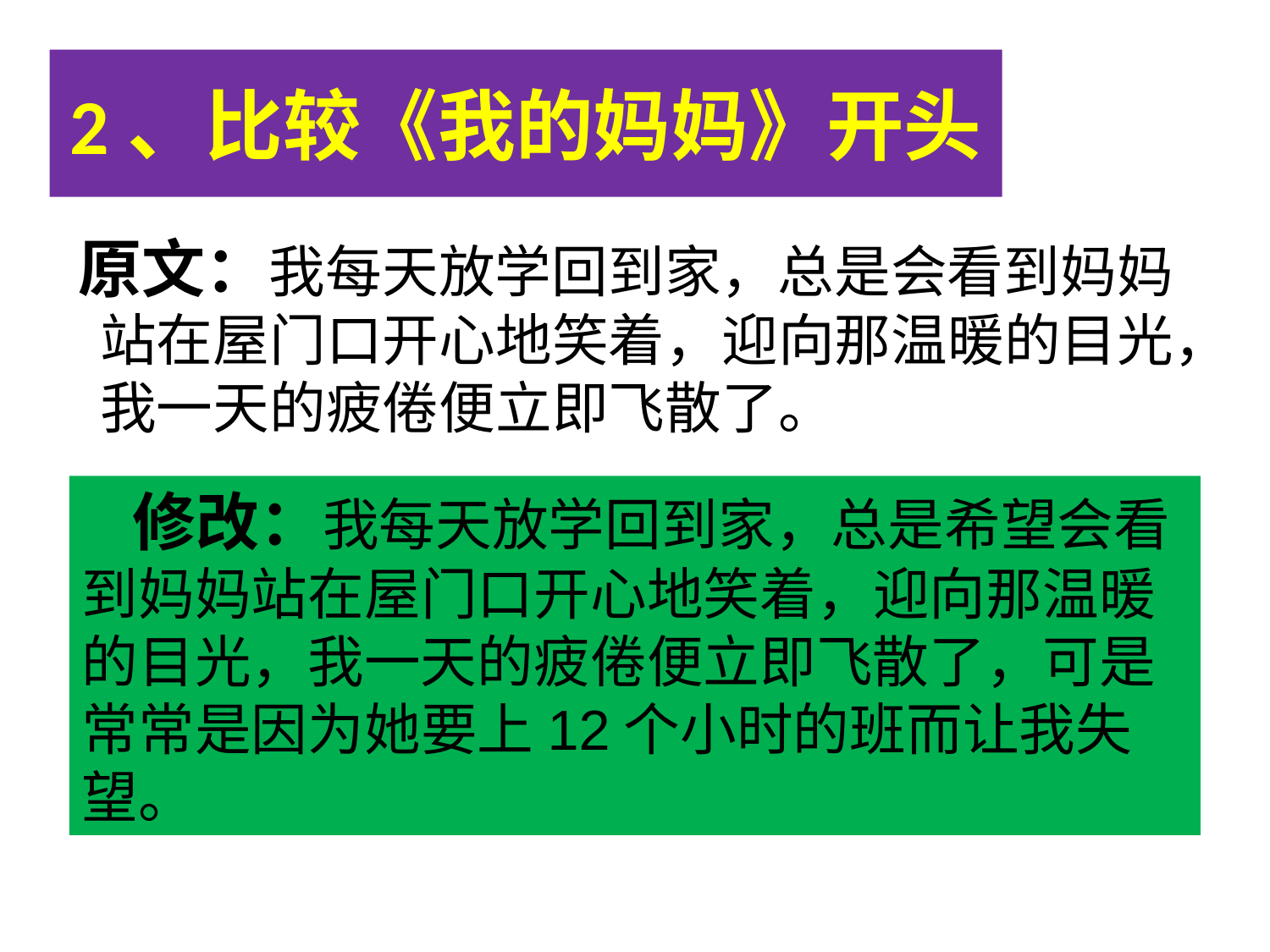

# 2、比较《我的妈妈》开头
 原文：我每天放学回到家，总是会看到妈妈站在屋门口开心地笑着，迎向那温暖的目光，我一天的疲倦便立即飞散了。

修改：我每天放学回到家，总是希望会看到妈妈站在屋门口开心地笑着，迎向那温暖的目光，我一天的疲倦便立即飞散了，可是常常是因为她要上12个小时的班而让我失望。